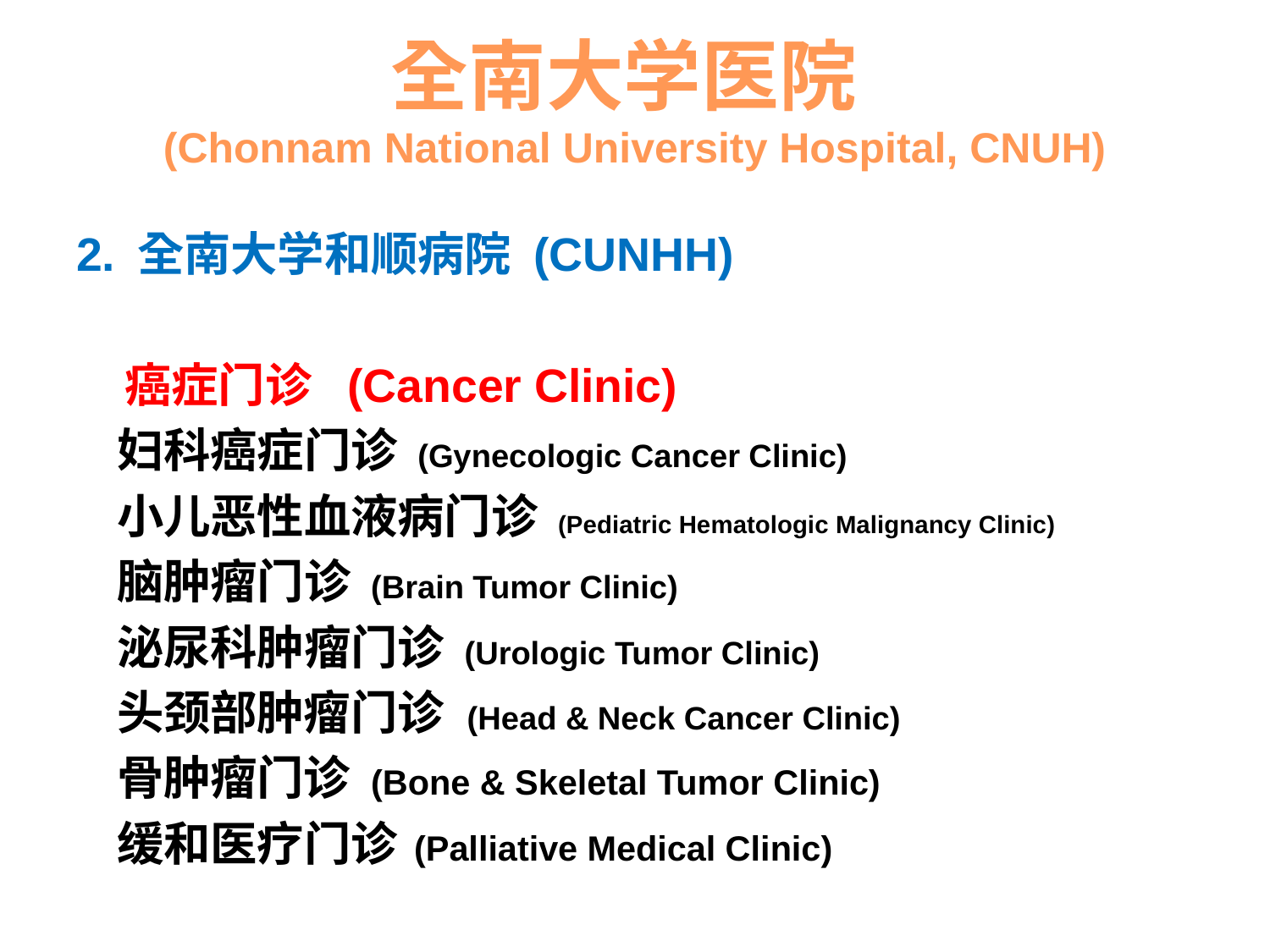

# 全南大学医院 (Chonnam National University Hospital, CNUH)
2. 全南大学和顺病院 (CUNHH)

   癌症门诊  (Cancer Clinic)
   妇科癌症门诊 (Gynecologic Cancer Clinic)
   小儿恶性血液病门诊 (Pediatric Hematologic Malignancy Clinic)
   脑肿瘤门诊 (Brain Tumor Clinic)
   泌尿科肿瘤门诊 (Urologic Tumor Clinic)
   头颈部肿瘤门诊 (Head & Neck Cancer Clinic)
   骨肿瘤门诊 (Bone & Skeletal Tumor Clinic)
   缓和医疗门诊 (Palliative Medical Clinic)